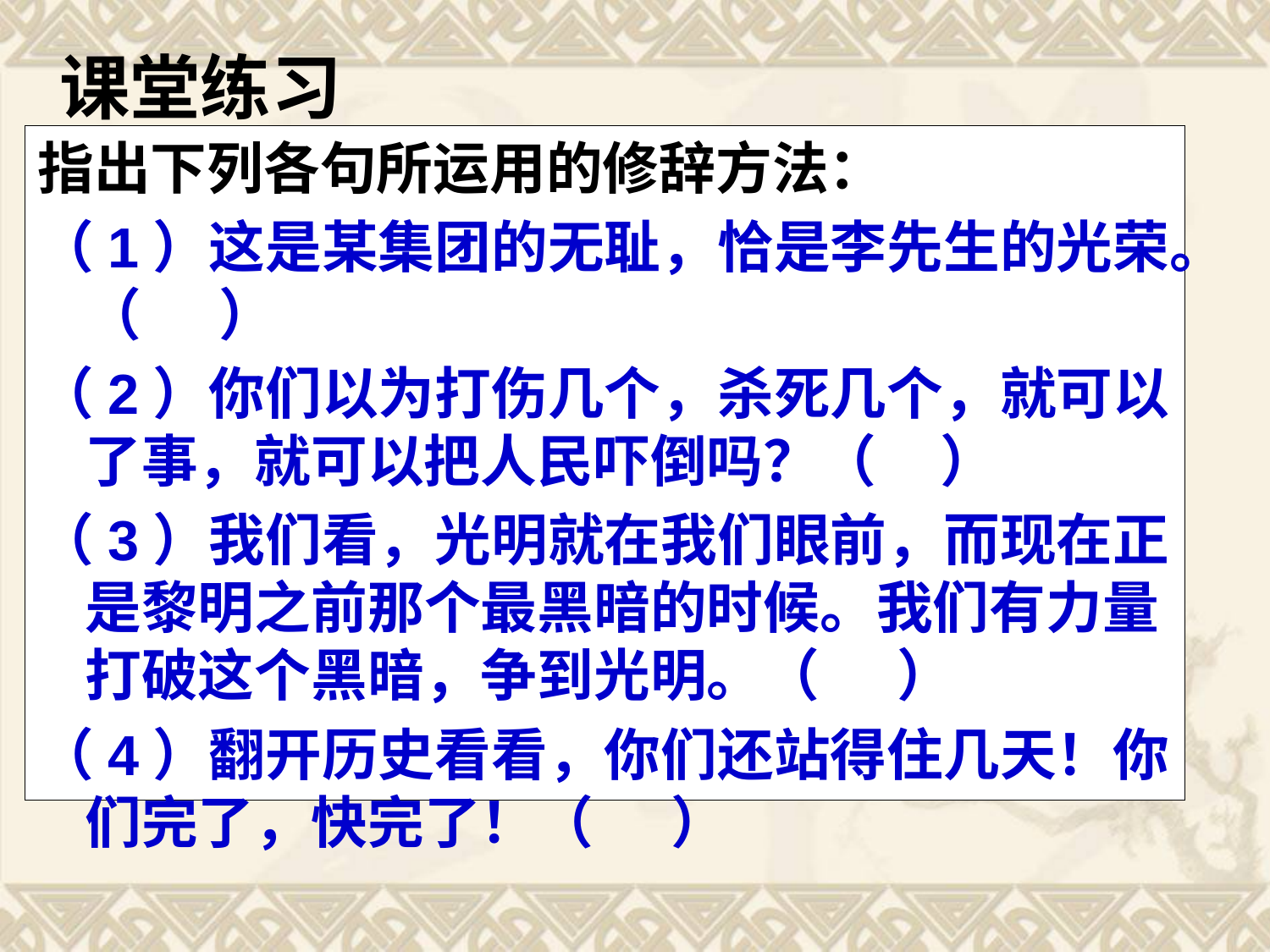

# 课堂练习
指出下列各句所运用的修辞方法：
（1）这是某集团的无耻，恰是李先生的光荣。（      ）
（2）你们以为打伤几个，杀死几个，就可以了事，就可以把人民吓倒吗？（     ）
（3）我们看，光明就在我们眼前，而现在正是黎明之前那个最黑暗的时候。我们有力量打破这个黑暗，争到光明。（      ）
（4）翻开历史看看，你们还站得住几天！你们完了，快完了！（      ）